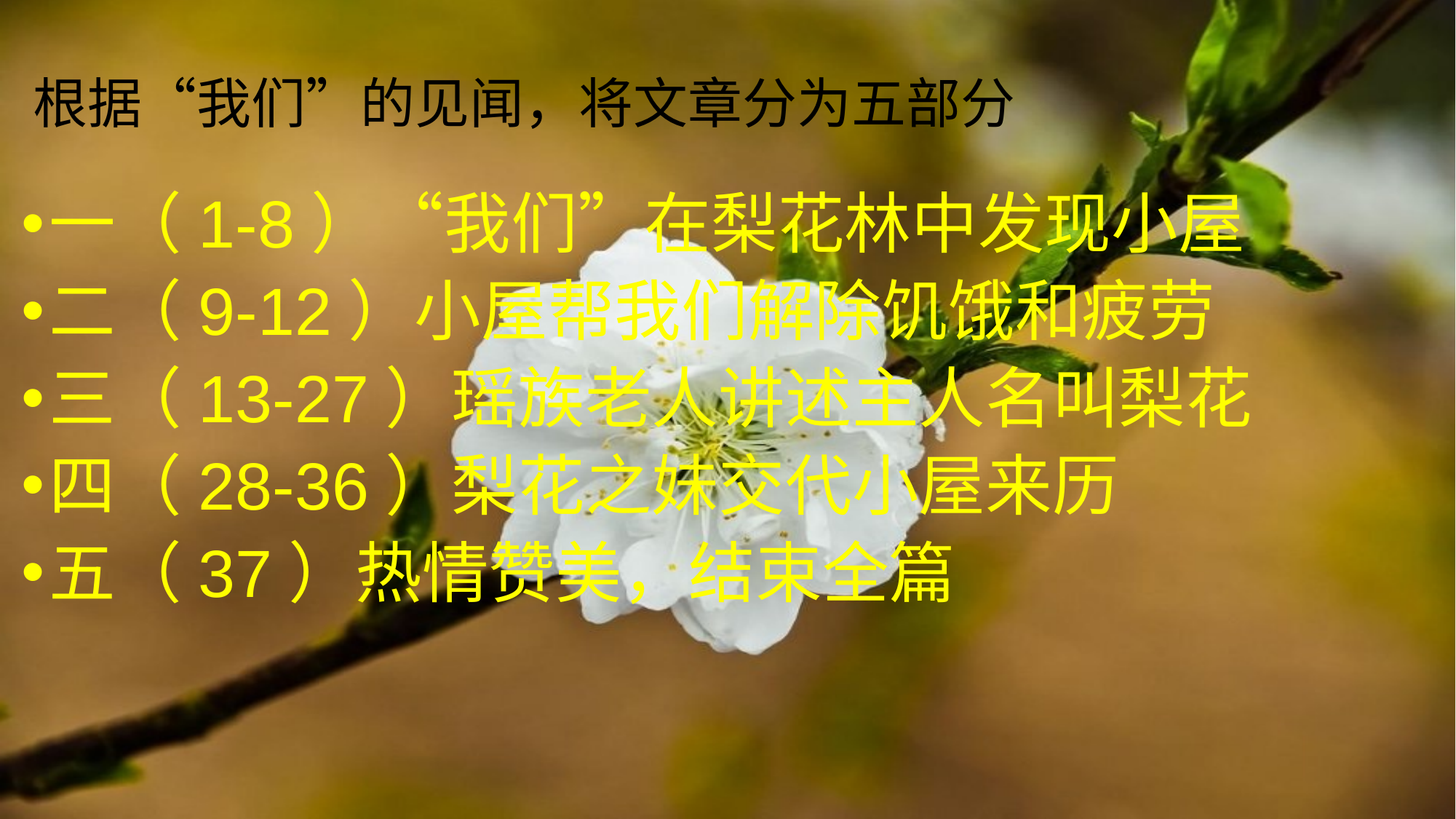

# 根据“我们”的见闻，将文章分为五部分
一（1-8）“我们”在梨花林中发现小屋
二（9-12）小屋帮我们解除饥饿和疲劳
三（13-27）瑶族老人讲述主人名叫梨花
四（28-36）梨花之妹交代小屋来历
五（37）热情赞美，结束全篇